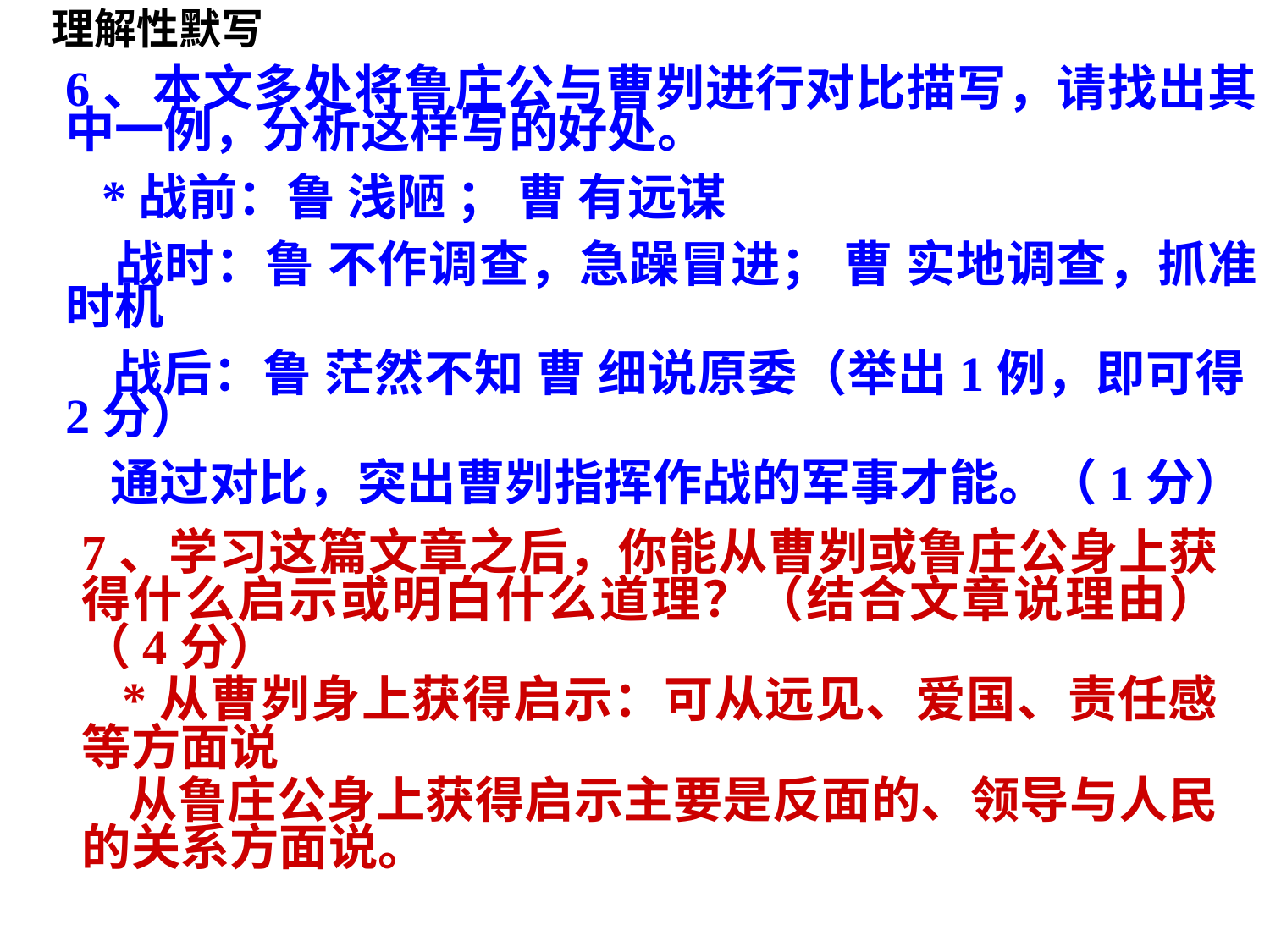

6、本文多处将鲁庄公与曹刿进行对比描写，请找出其中一例，分析这样写的好处。
   *战前：鲁 浅陋 ； 曹 有远谋
   战时：鲁 不作调查，急躁冒进； 曹 实地调查，抓准时机
   战后：鲁 茫然不知 曹 细说原委（举出1例，即可得2分）
   通过对比，突出曹刿指挥作战的军事才能。（1分）

理解性默写
7、学习这篇文章之后，你能从曹刿或鲁庄公身上获得什么启示或明白什么道理？（结合文章说理由）（4分）
   *从曹刿身上获得启示：可从远见、爱国、责任感等方面说
   从鲁庄公身上获得启示主要是反面的、领导与人民的关系方面说。